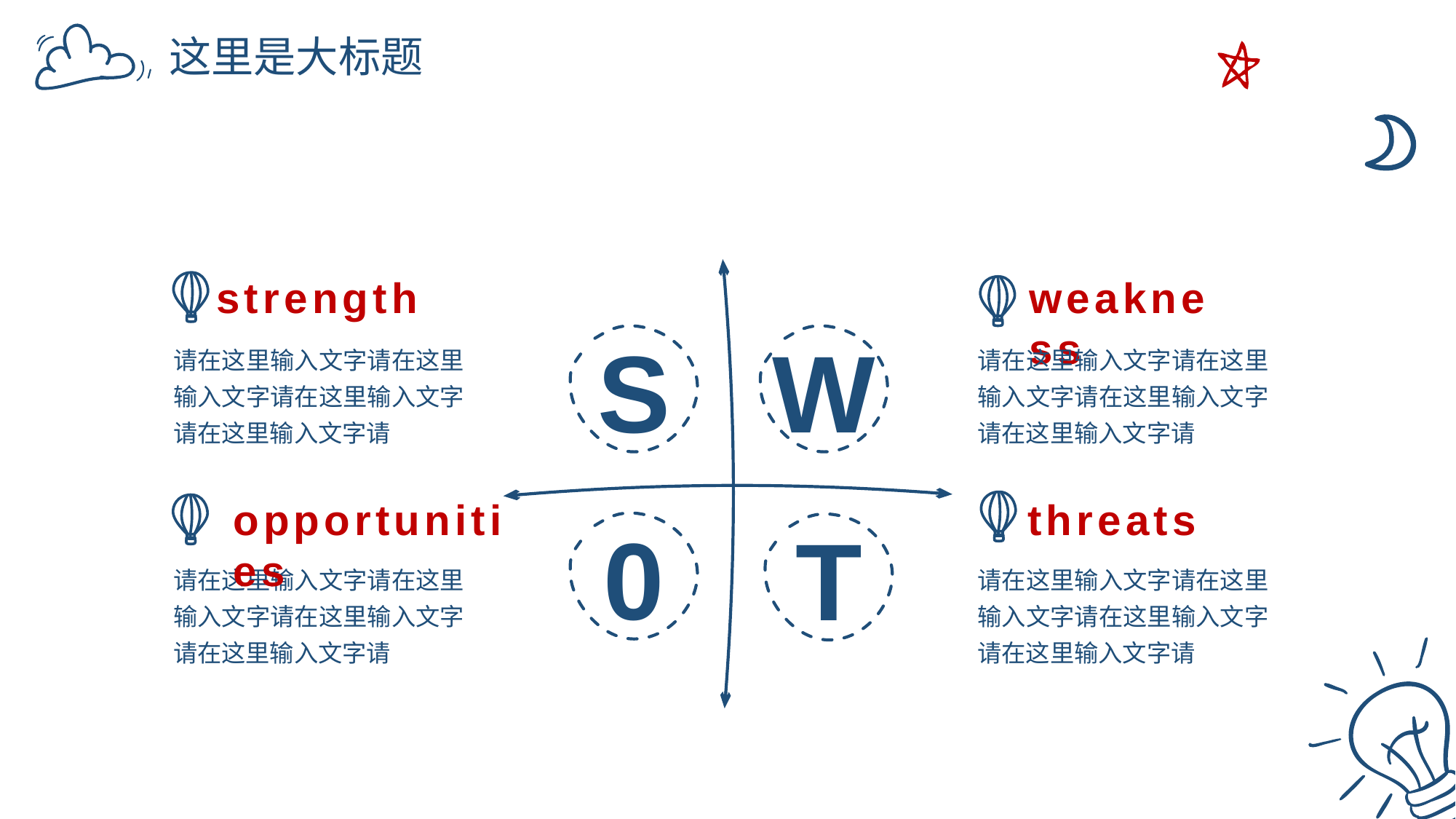

这里是大标题

strength
weakness

S
W
请在这里输入文字请在这里输入文字请在这里输入文字请在这里输入文字请
请在这里输入文字请在这里输入文字请在这里输入文字请在这里输入文字请

opportunities
threats

0
T
请在这里输入文字请在这里输入文字请在这里输入文字请在这里输入文字请
请在这里输入文字请在这里输入文字请在这里输入文字请在这里输入文字请